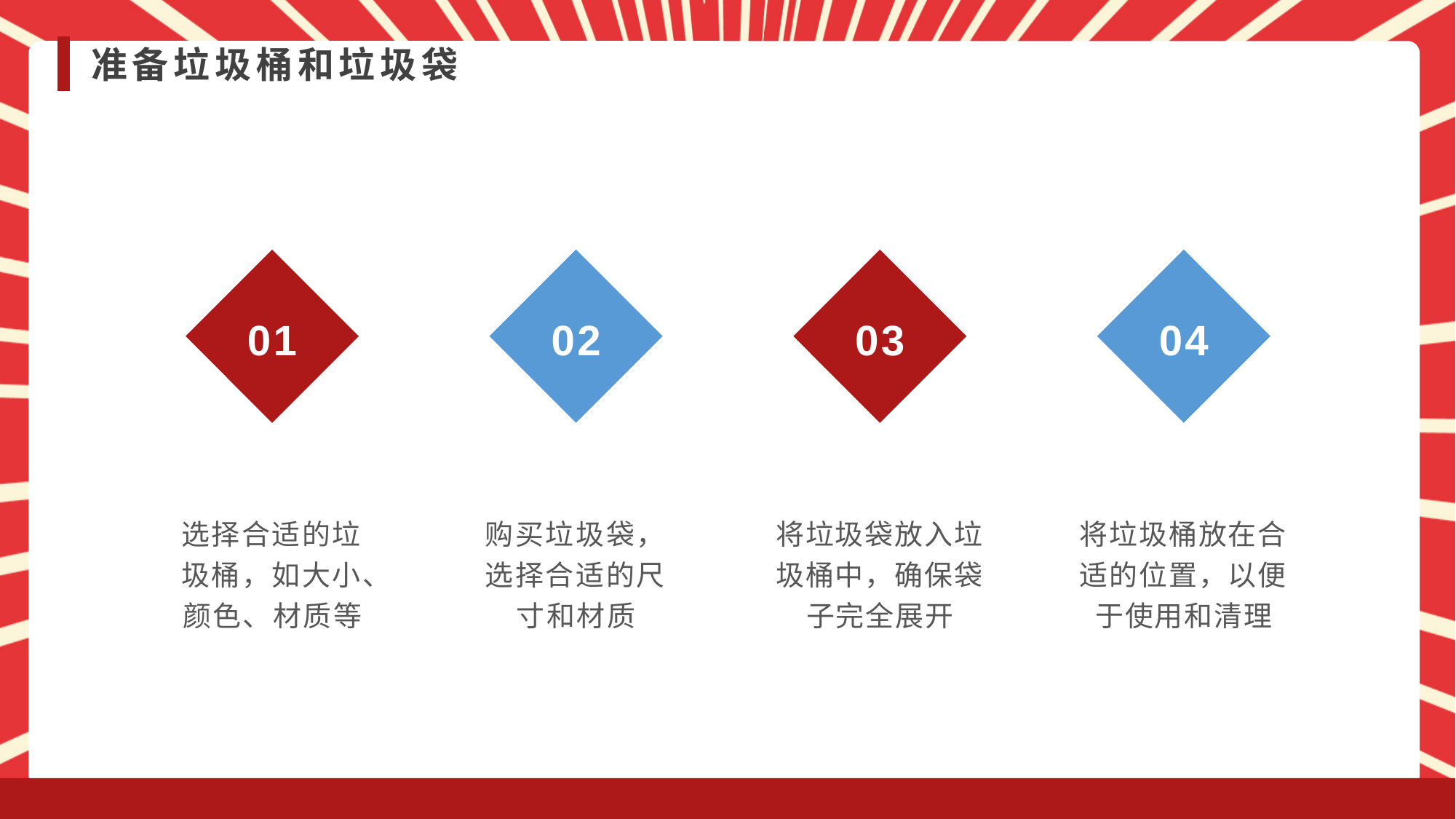

准备垃圾桶和垃圾袋

01
02
03
04
选择合适的垃圾桶，如大小、颜色、材质等
购买垃圾袋，选择合适的尺寸和材质
将垃圾袋放入垃圾桶中，确保袋子完全展开
将垃圾桶放在合适的位置，以便于使用和清理